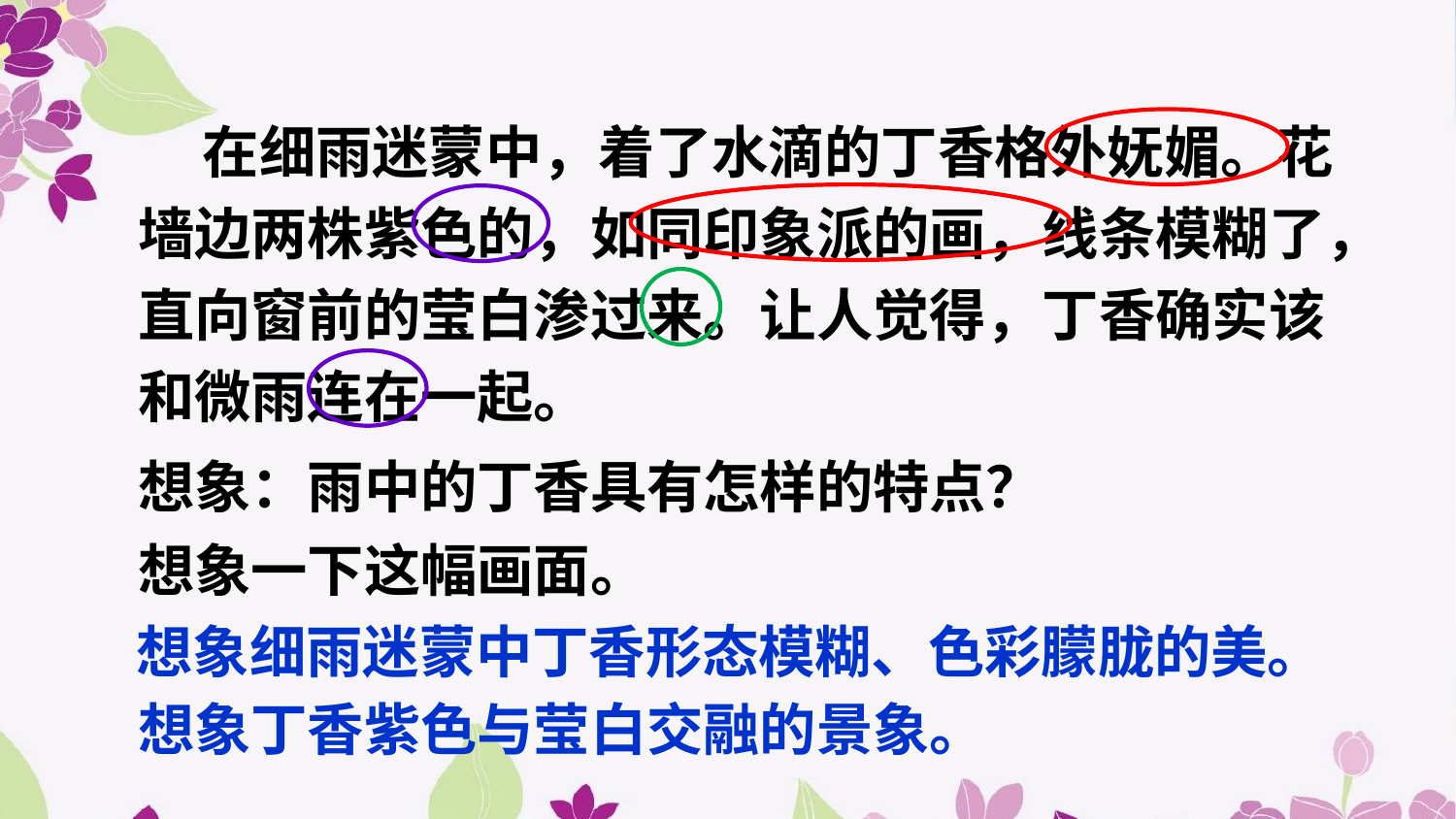

在细雨迷蒙中，着了水滴的丁香格外妩媚。花墙边两株紫色的，如同印象派的画，线条模糊了，直向窗前的莹白渗过来。让人觉得，丁香确实该和微雨连在一起。

想象：雨中的丁香具有怎样的特点？
想象一下这幅画面。
想象细雨迷蒙中丁香形态模糊、色彩朦胧的美。
想象丁香紫色与莹白交融的景象。